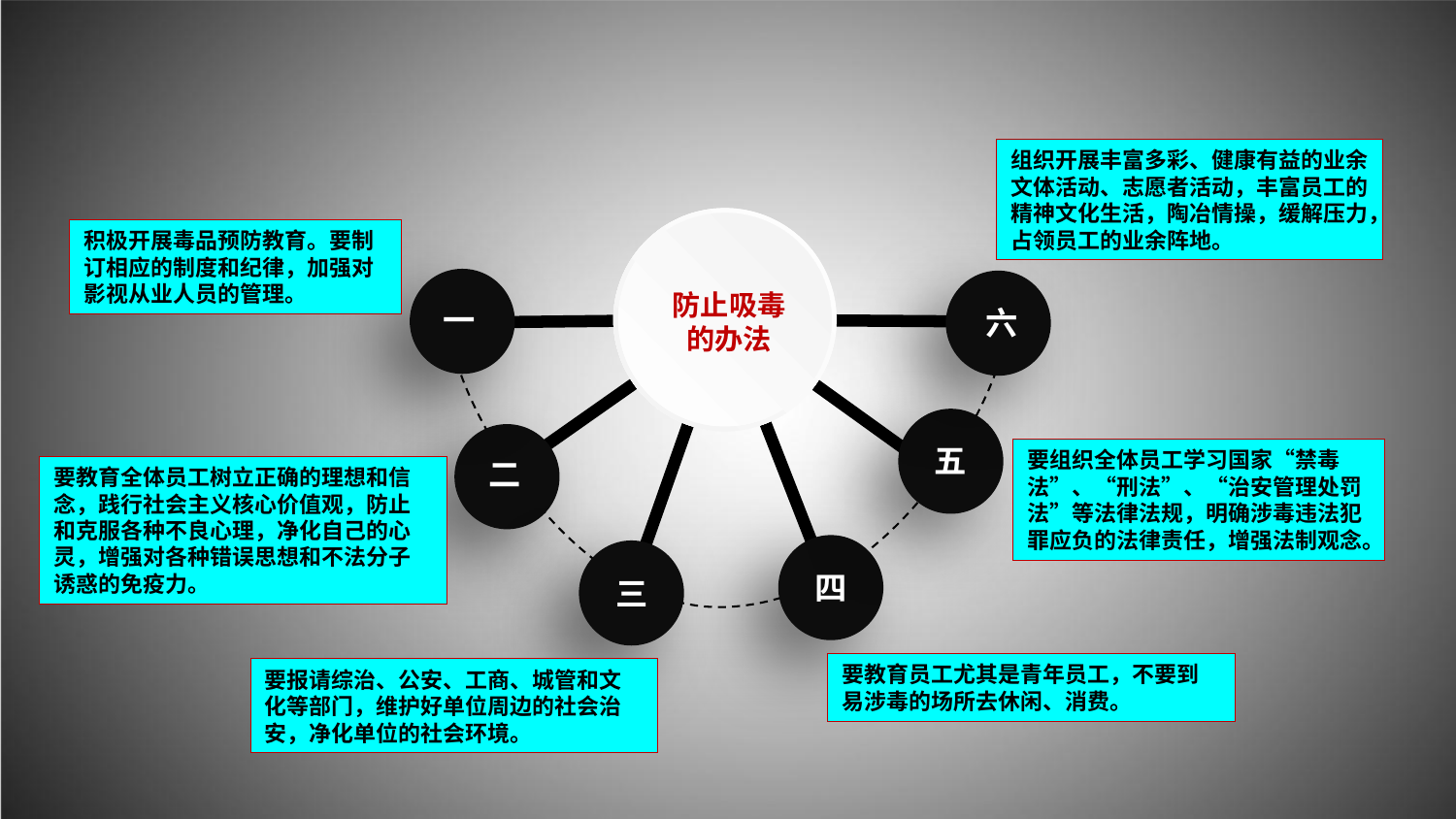

组织开展丰富多彩、健康有益的业余文体活动、志愿者活动，丰富员工的精神文化生活，陶冶情操，缓解压力，占领员工的业余阵地。

防止吸毒
的办法
积极开展毒品预防教育。要制订相应的制度和纪律，加强对影视从业人员的管理。

一
六

五
要组织全体员工学习国家“禁毒法”、“刑法”、“治安管理处罚法”等法律法规，明确涉毒违法犯罪应负的法律责任，增强法制观念。
二
要教育全体员工树立正确的理想和信念，践行社会主义核心价值观，防止和克服各种不良心理，净化自己的心灵，增强对各种错误思想和不法分子诱惑的免疫力。

四
三
要教育员工尤其是青年员工，不要到易涉毒的场所去休闲、消费。
要报请综治、公安、工商、城管和文化等部门，维护好单位周边的社会治安，净化单位的社会环境。